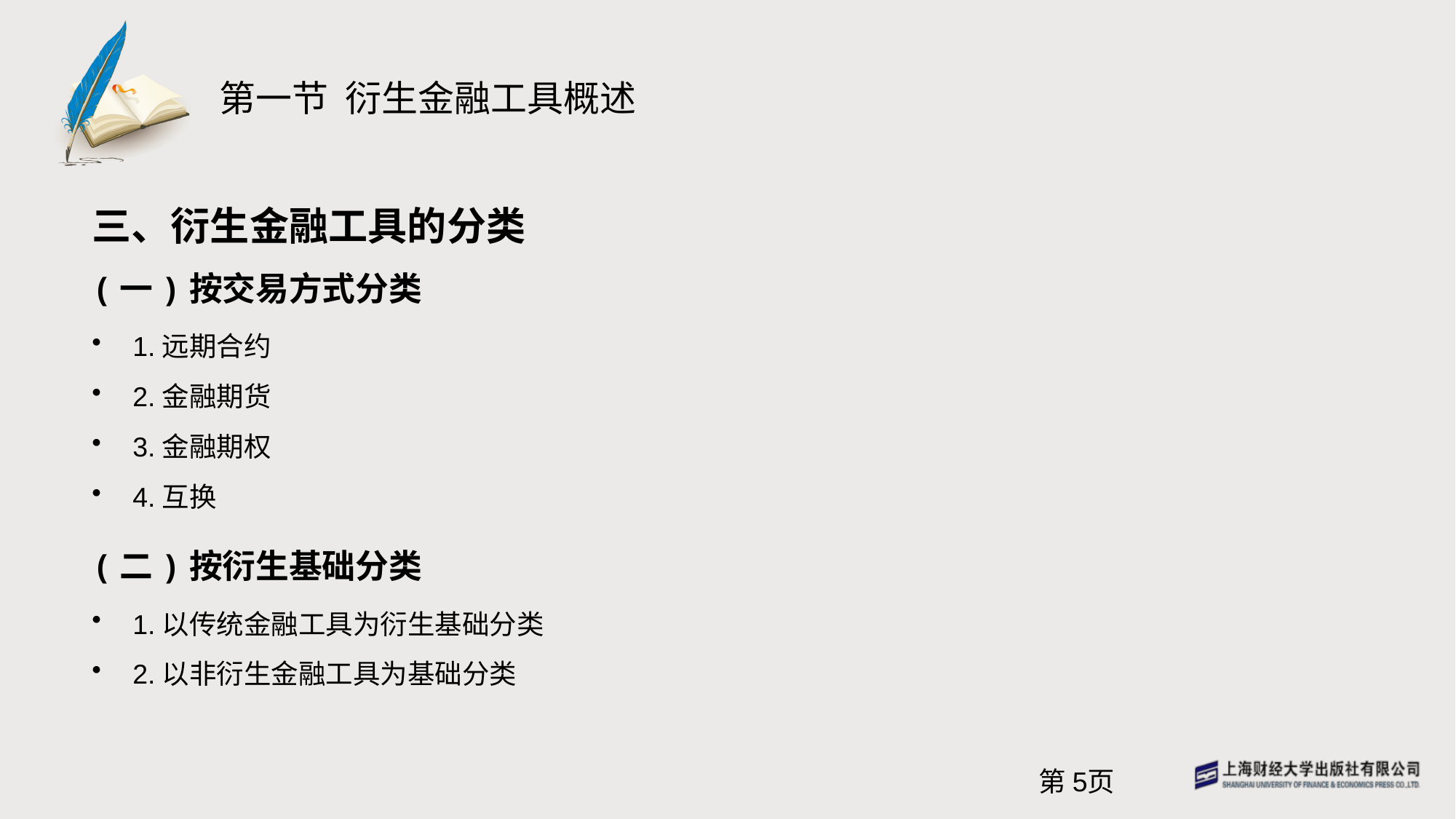

# 第一节  衍生金融工具概述
三、衍生金融工具的分类
(一)按交易方式分类
1.远期合约
2.金融期货
3.金融期权
4.互换
(二)按衍生基础分类
1.以传统金融工具为衍生基础分类
2.以非衍生金融工具为基础分类

5